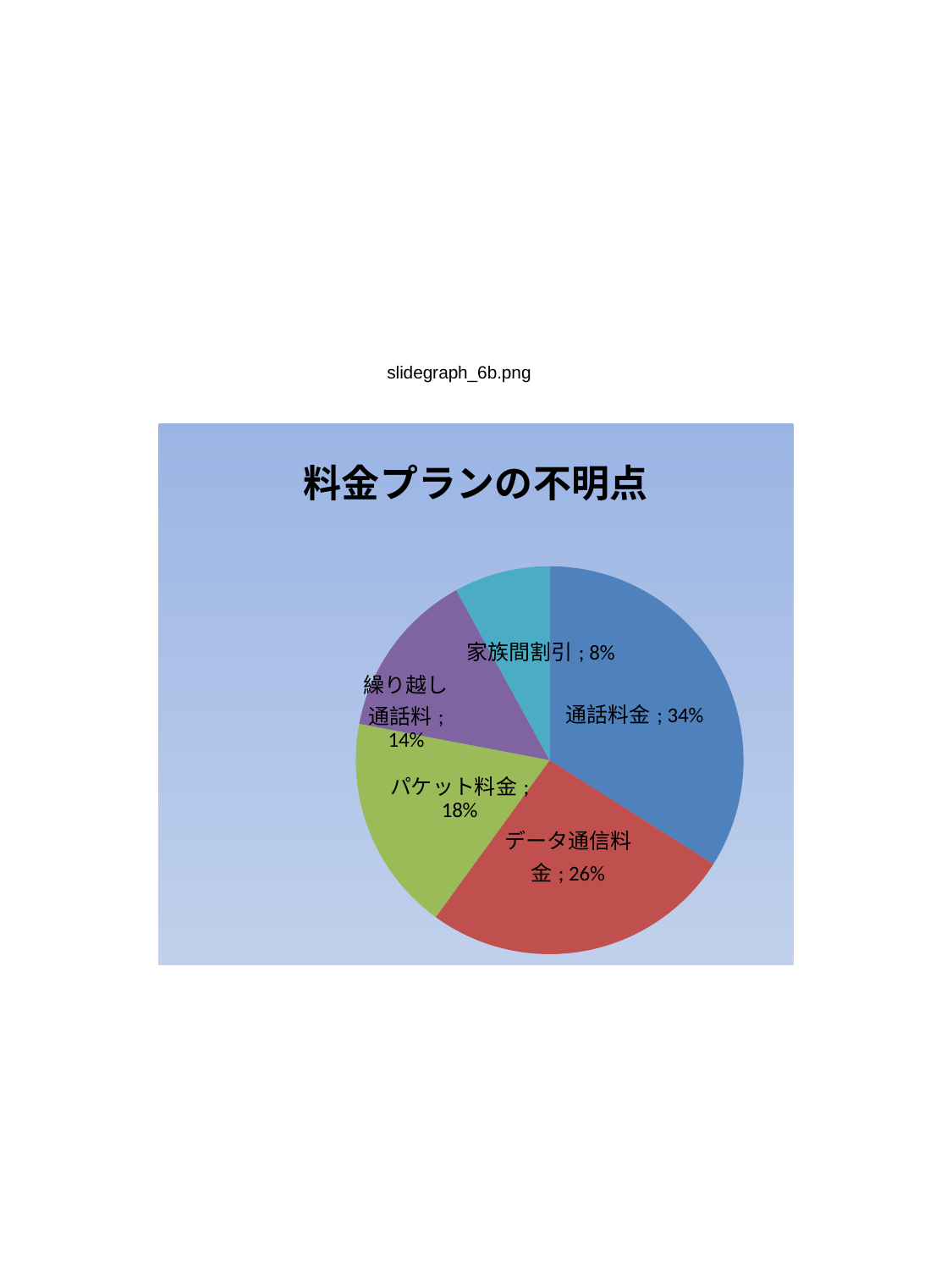

slidegraph_6b.png

### Chart: 料金プランの不明点

| Category | 料金プランの不明点
 |
|---|---|
| 通話料金 | 0.34 |
| データ通信料金 | 0.26 |
| パケット料金 | 0.18 |
| 繰り越し通話料 | 0.14 |
| 家族間割引 | 0.08 |